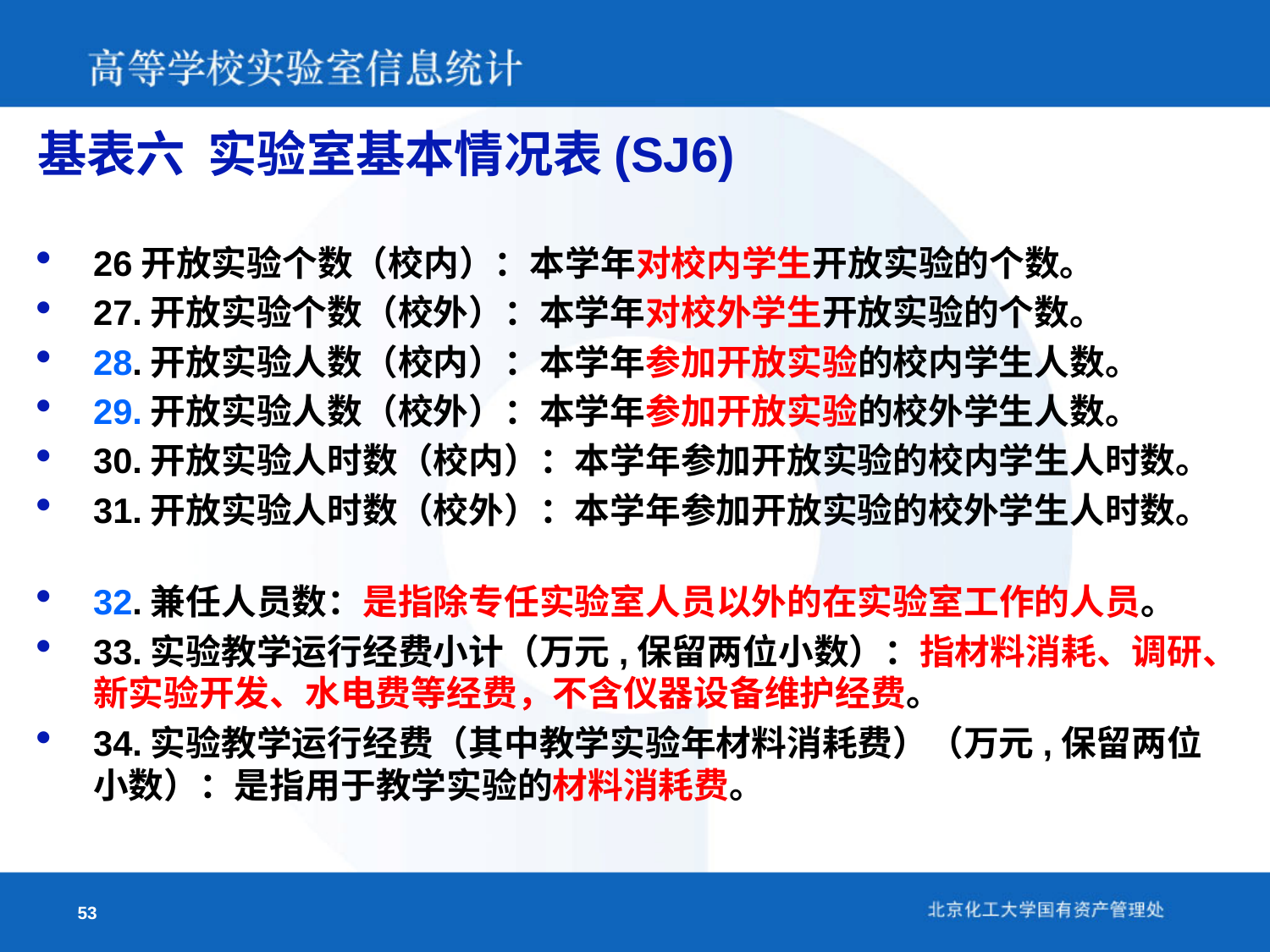

基表六  实验室基本情况表(SJ6)

26开放实验个数（校内）：本学年对校内学生开放实验的个数。
27.开放实验个数（校外）：本学年对校外学生开放实验的个数。
28.开放实验人数（校内）：本学年参加开放实验的校内学生人数。
29.开放实验人数（校外）：本学年参加开放实验的校外学生人数。
30.开放实验人时数（校内）：本学年参加开放实验的校内学生人时数。
31.开放实验人时数（校外）：本学年参加开放实验的校外学生人时数。
32.兼任人员数：是指除专任实验室人员以外的在实验室工作的人员。
33.实验教学运行经费小计（万元,保留两位小数）：指材料消耗、调研、新实验开发、水电费等经费，不含仪器设备维护经费。
34.实验教学运行经费（其中教学实验年材料消耗费）（万元,保留两位小数）：是指用于教学实验的材料消耗费。